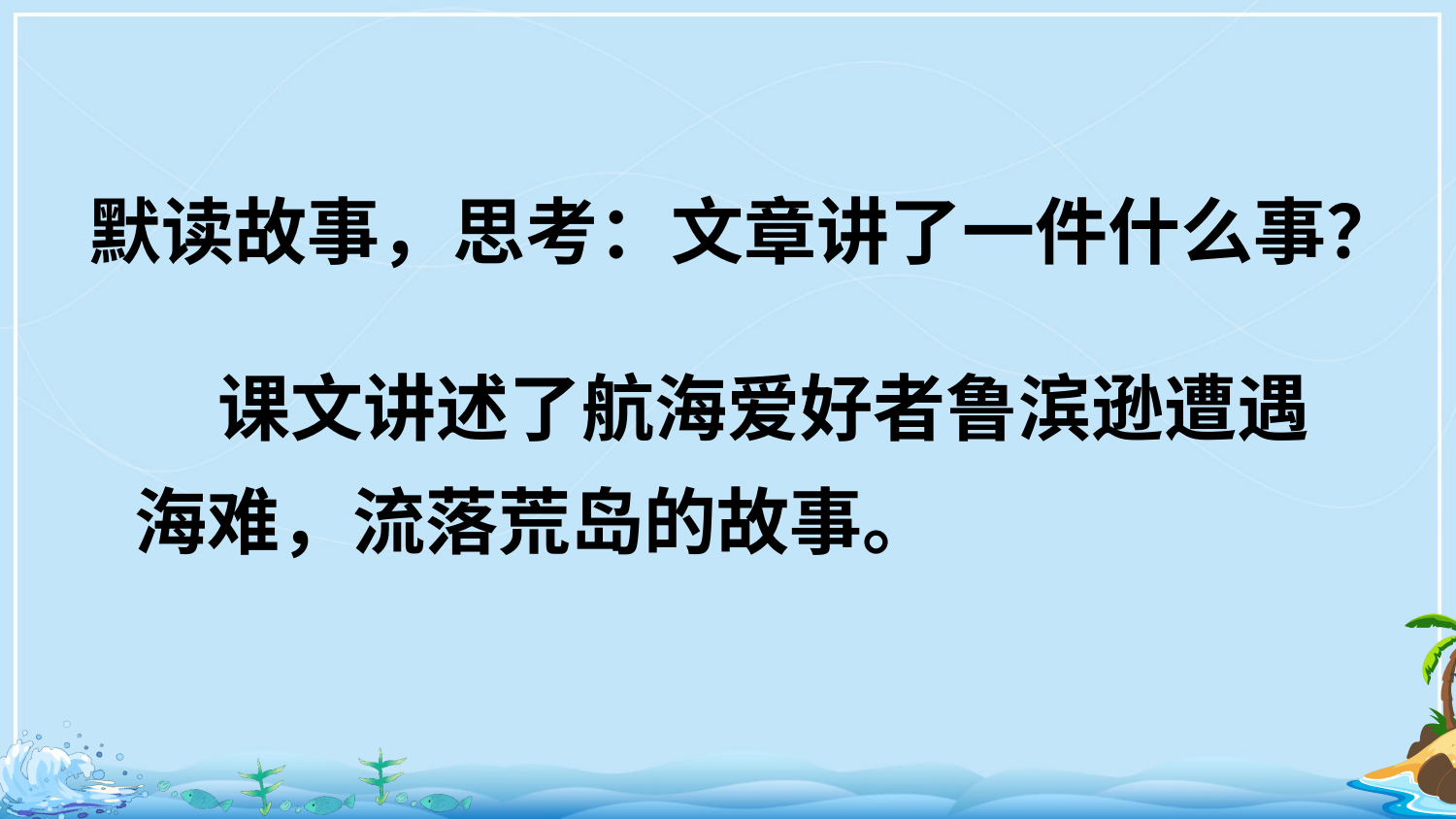

默读故事，思考：文章讲了一件什么事？
    课文讲述了航海爱好者鲁滨逊遭遇海难，流落荒岛的故事。